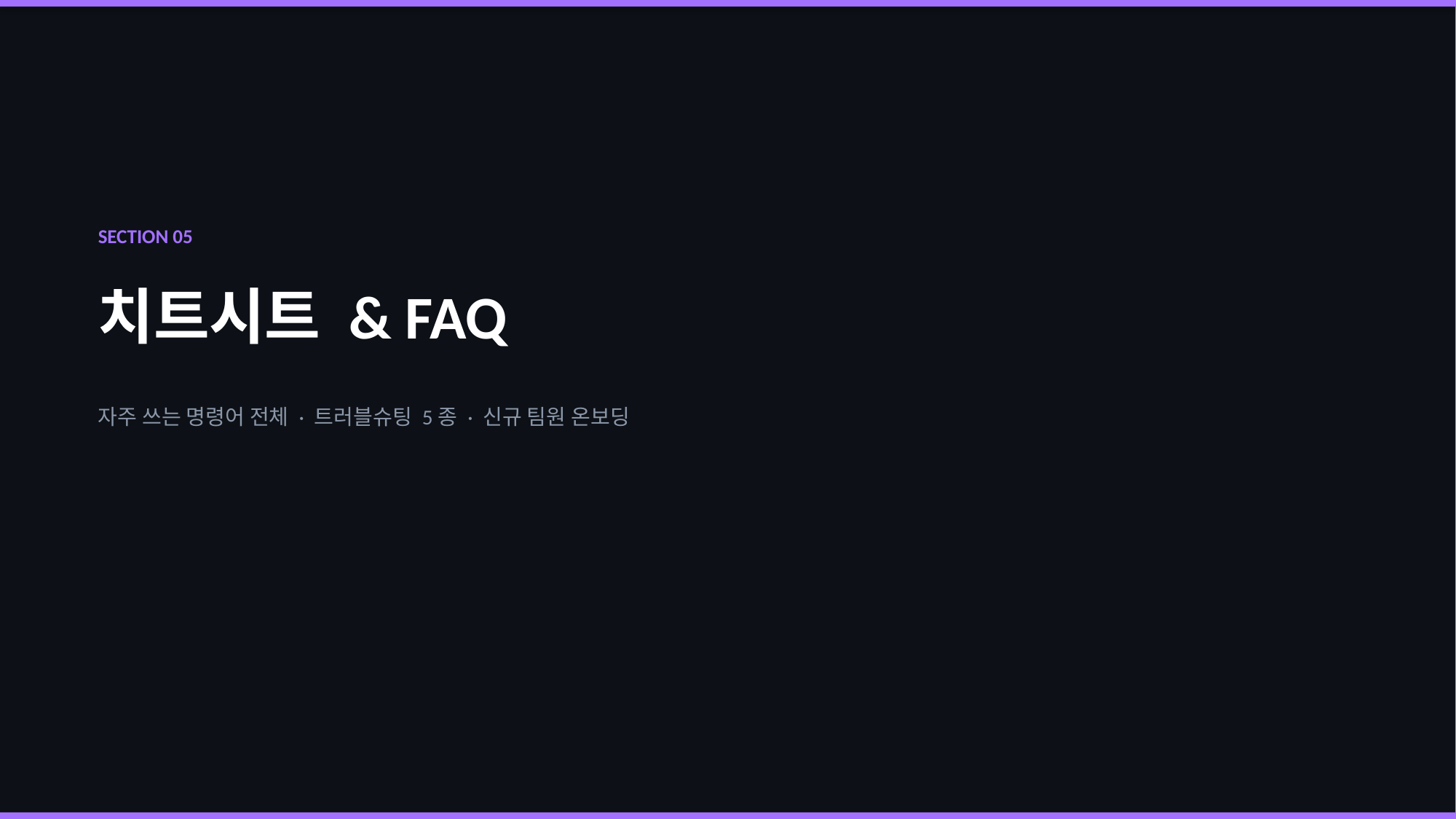

SECTION 05
치트시트 & FAQ
자주 쓰는 명령어 전체 · 트러블슈팅 5종 · 신규 팀원 온보딩